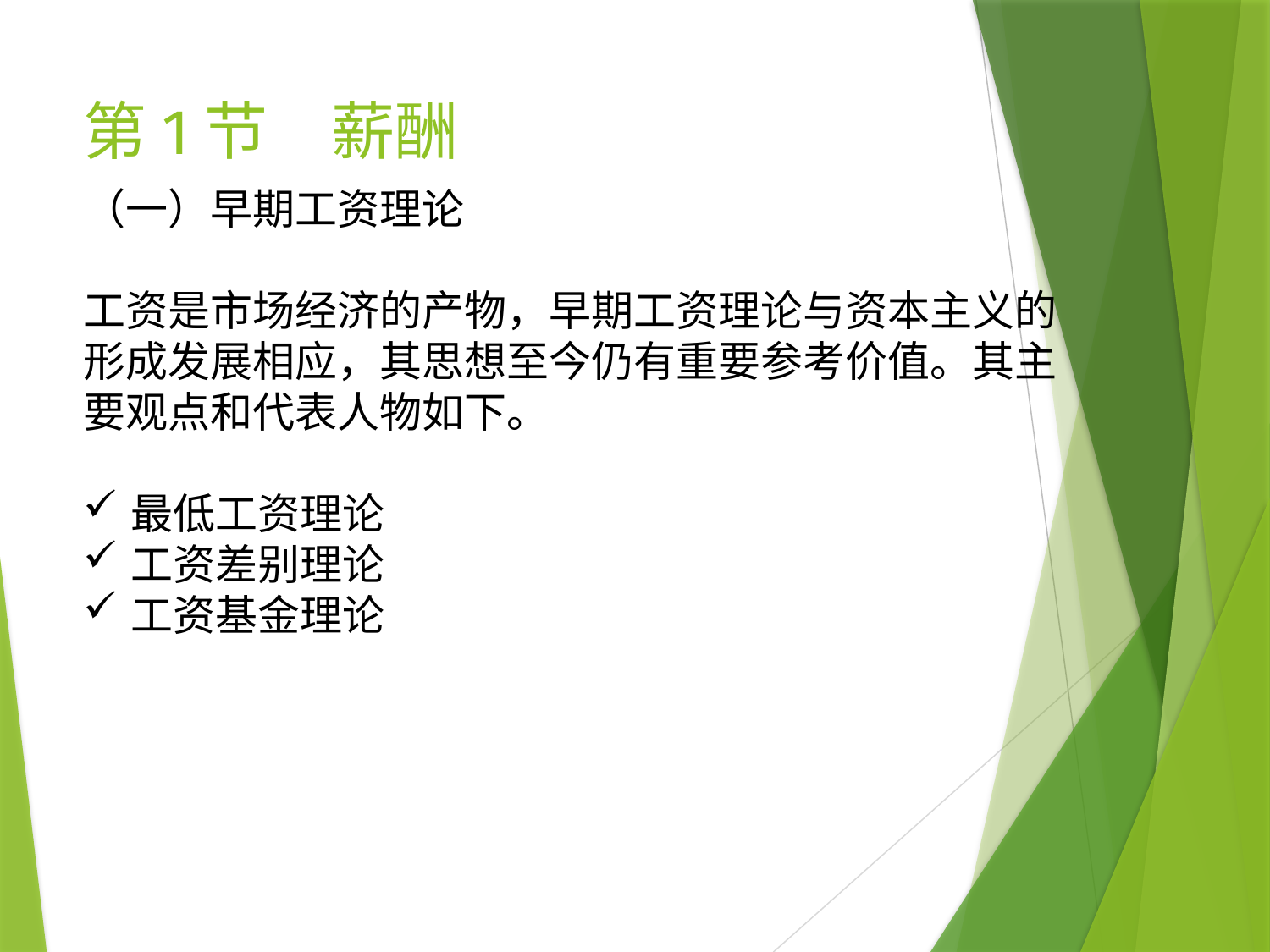

# 第1节　薪酬
（一）早期工资理论

工资是市场经济的产物，早期工资理论与资本主义的形成发展相应，其思想至今仍有重要参考价值。其主要观点和代表人物如下。

最低工资理论
工资差别理论
工资基金理论